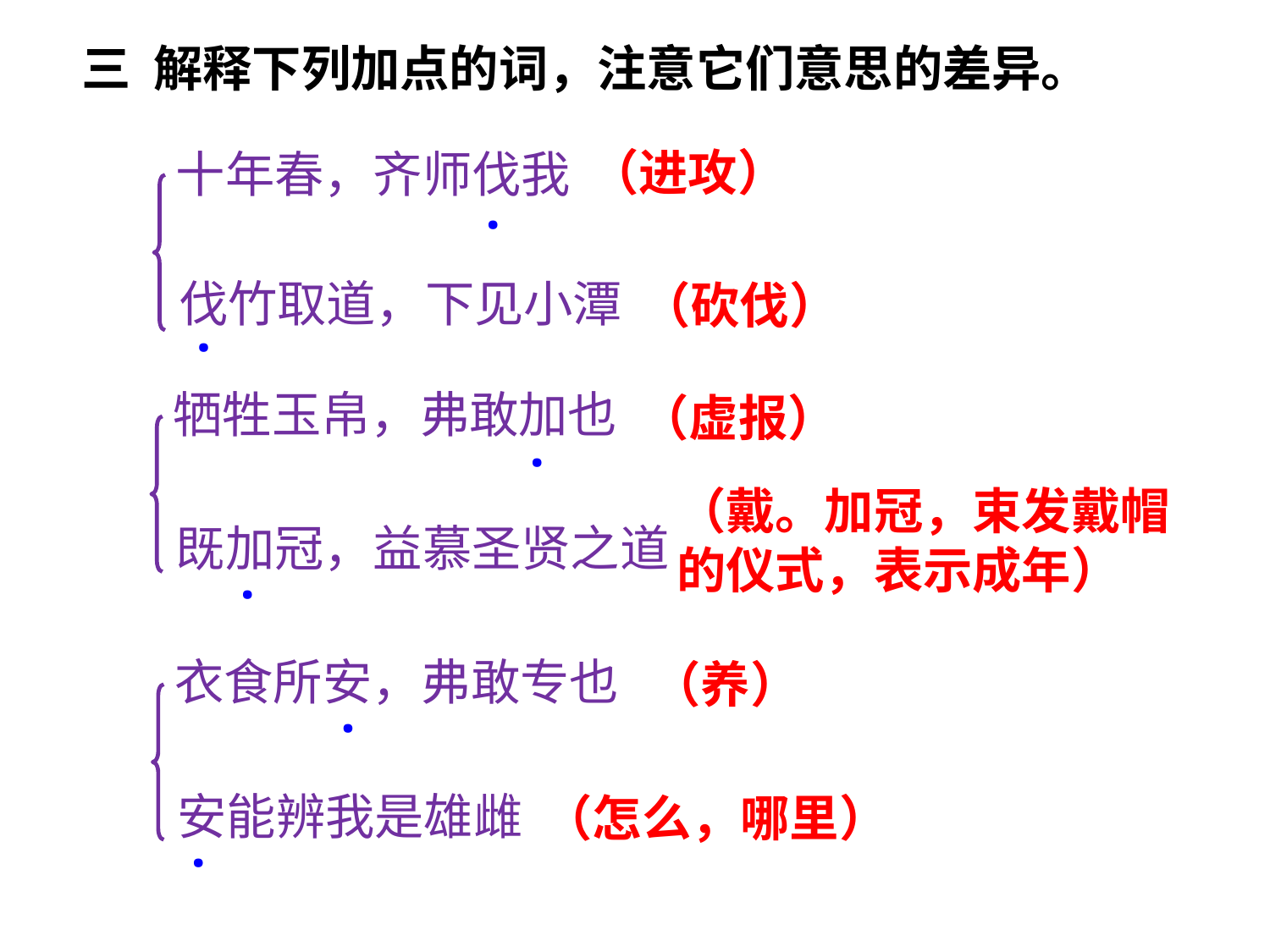

三  解释下列加点的词，注意它们意思的差异。
（进攻）
十年春，齐师伐我

·
伐竹取道，下见小潭
（砍伐）
·
牺牲玉帛，弗敢加也
（虚报）

·
（戴。加冠，束发戴帽的仪式，表示成年）
既加冠，益慕圣贤之道
·
衣食所安，弗敢专也
（养）

·
安能辨我是雄雌
（怎么，哪里）
·